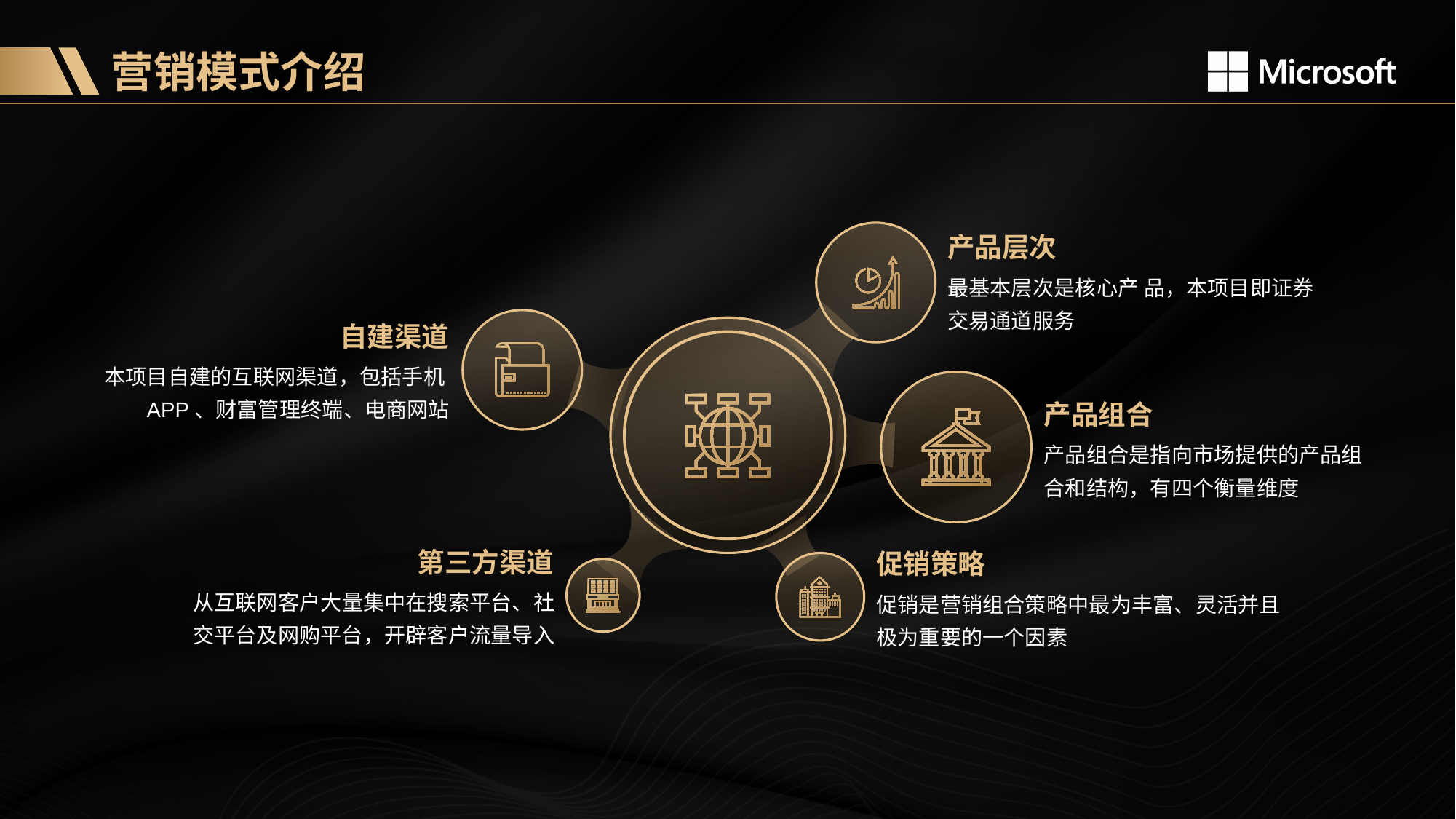

营销模式介绍

产品层次

最基本层次是核心产 品，本项目即证券交易通道服务

自建渠道

本项目自建的互联网渠道，包括手机APP、财富管理终端、电商网站

产品组合

产品组合是指向市场提供的产品组合和结构，有四个衡量维度

第三方渠道
促销策略

从互联网客户大量集中在搜索平台、社交平台及网购平台，开辟客户流量导入
促销是营销组合策略中最为丰富、灵活并且极为重要的一个因素